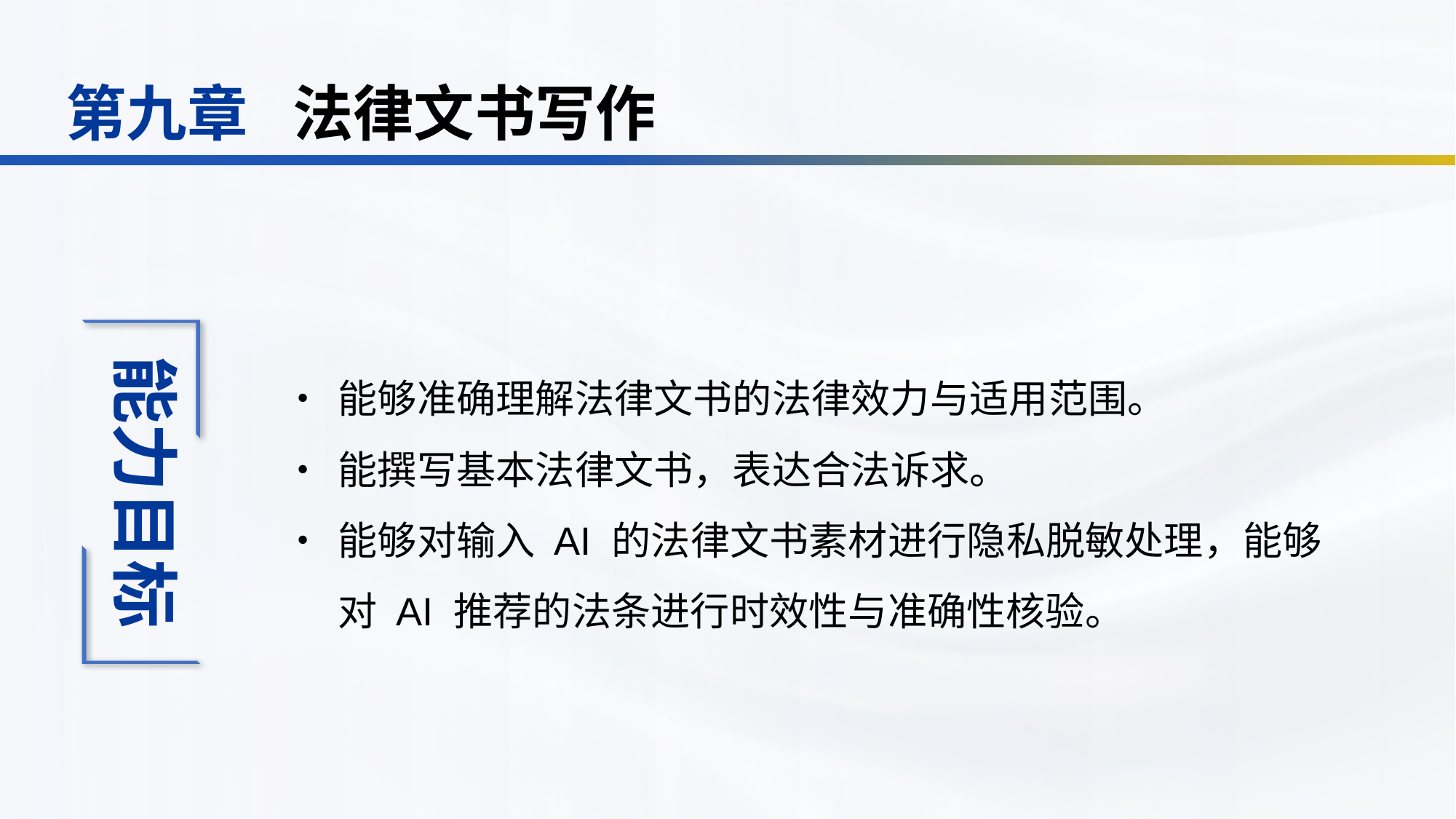

法律文书写作
第九章
•	能够准确理解法律文书的法律效力与适用范围。
•	能撰写基本法律文书，表达合法诉求。
•	能够对输入 AI 的法律文书素材进行隐私脱敏处理，能够对 AI 推荐的法条进行时效性与准确性核验。